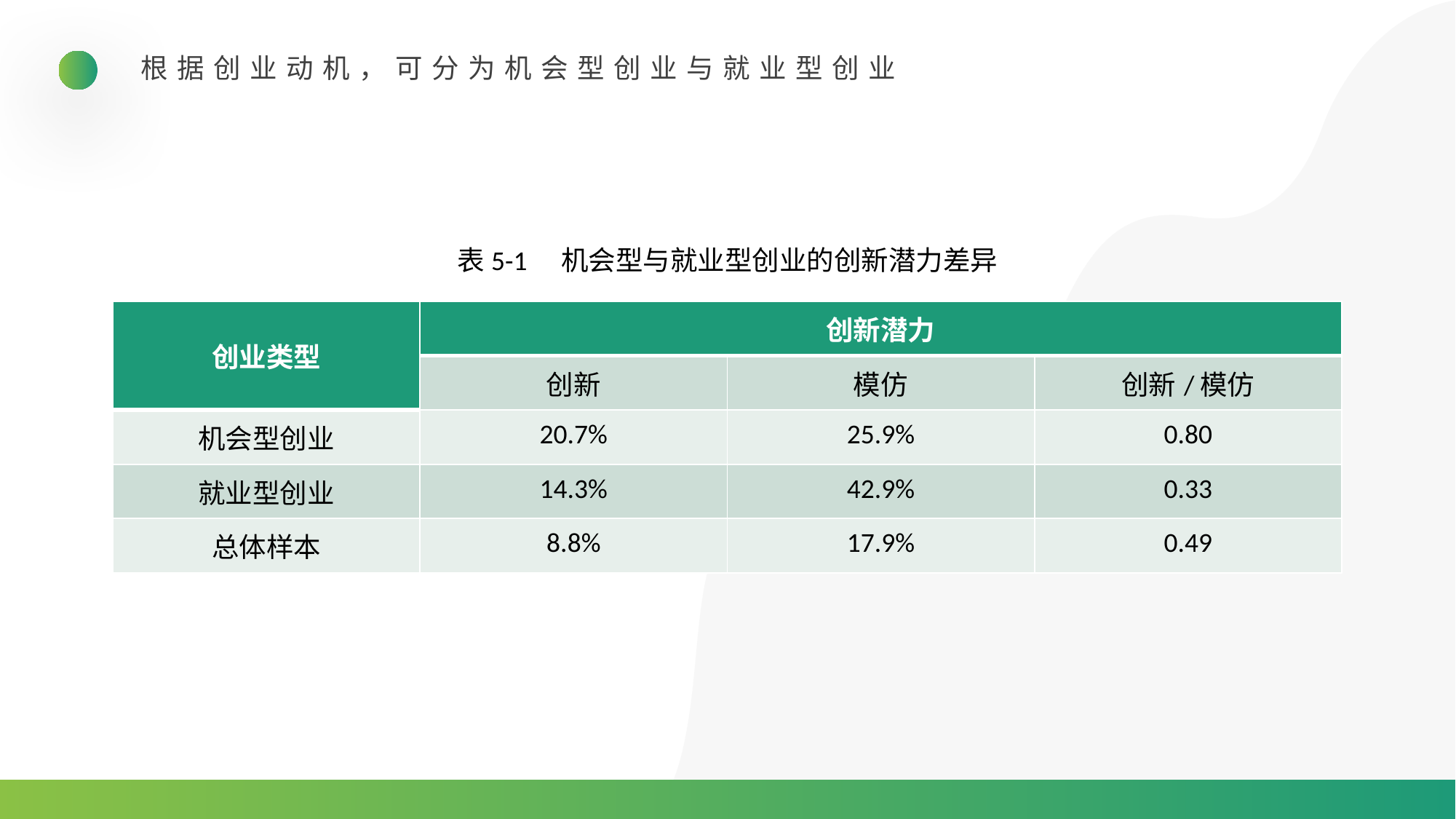

根据创业动机，可分为机会型创业与就业型创业
表5-1　机会型与就业型创业的创新潜力差异
| 创业类型 | 创新潜力 |  |  |
| --- | --- | --- | --- |
|  | 创新 | 模仿 | 创新/模仿 |
| 机会型创业 | 20.7% | 25.9% | 0.80 |
| 就业型创业 | 14.3% | 42.9% | 0.33 |
| 总体样本 | 8.8% | 17.9% | 0.49 |